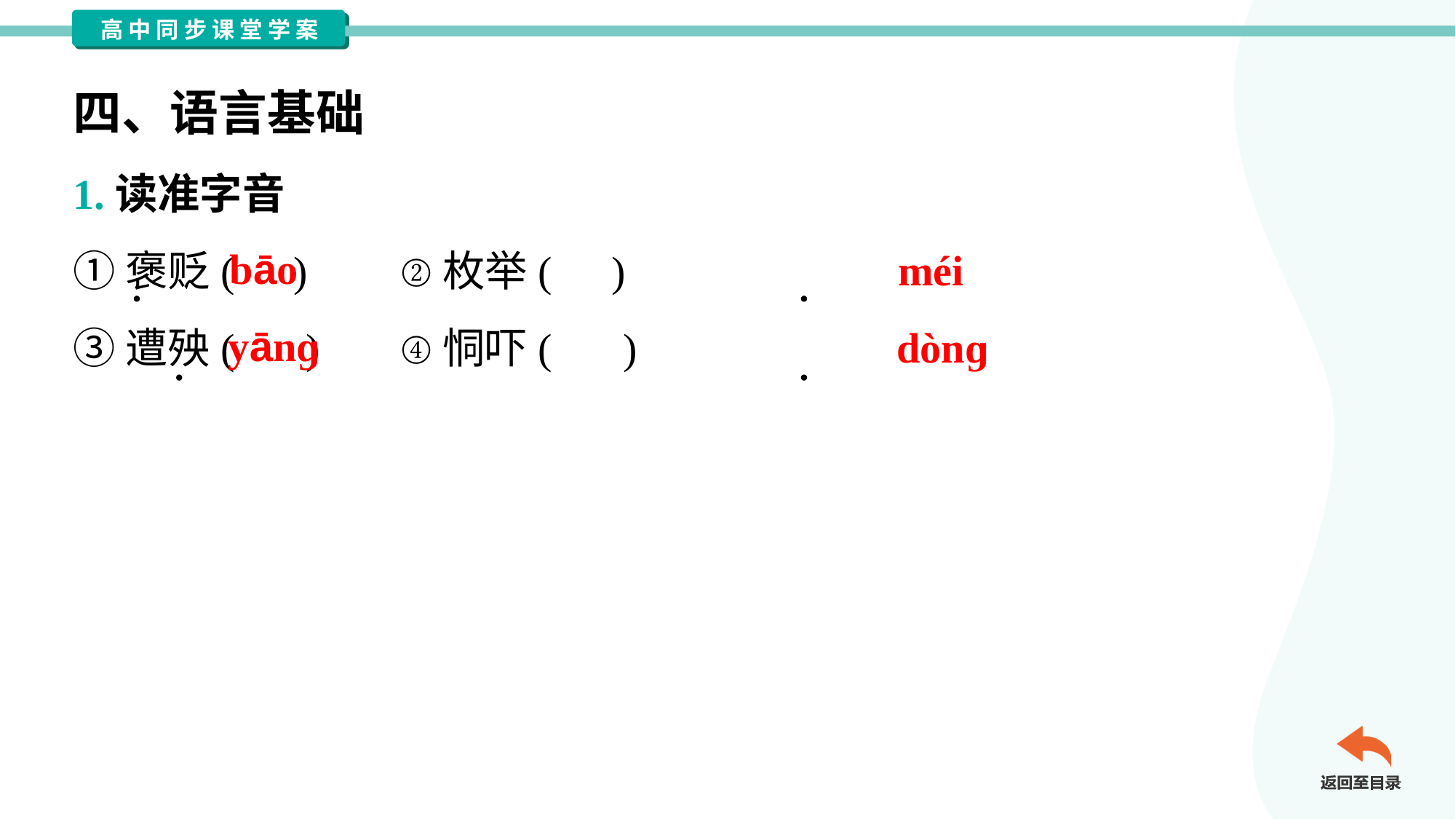

四、语言基础
1.读准字音
①褒贬(     )	②枚举(     )
③遭殃(      )	④恫吓(      )
bāo
méi
yānɡ
dònɡ